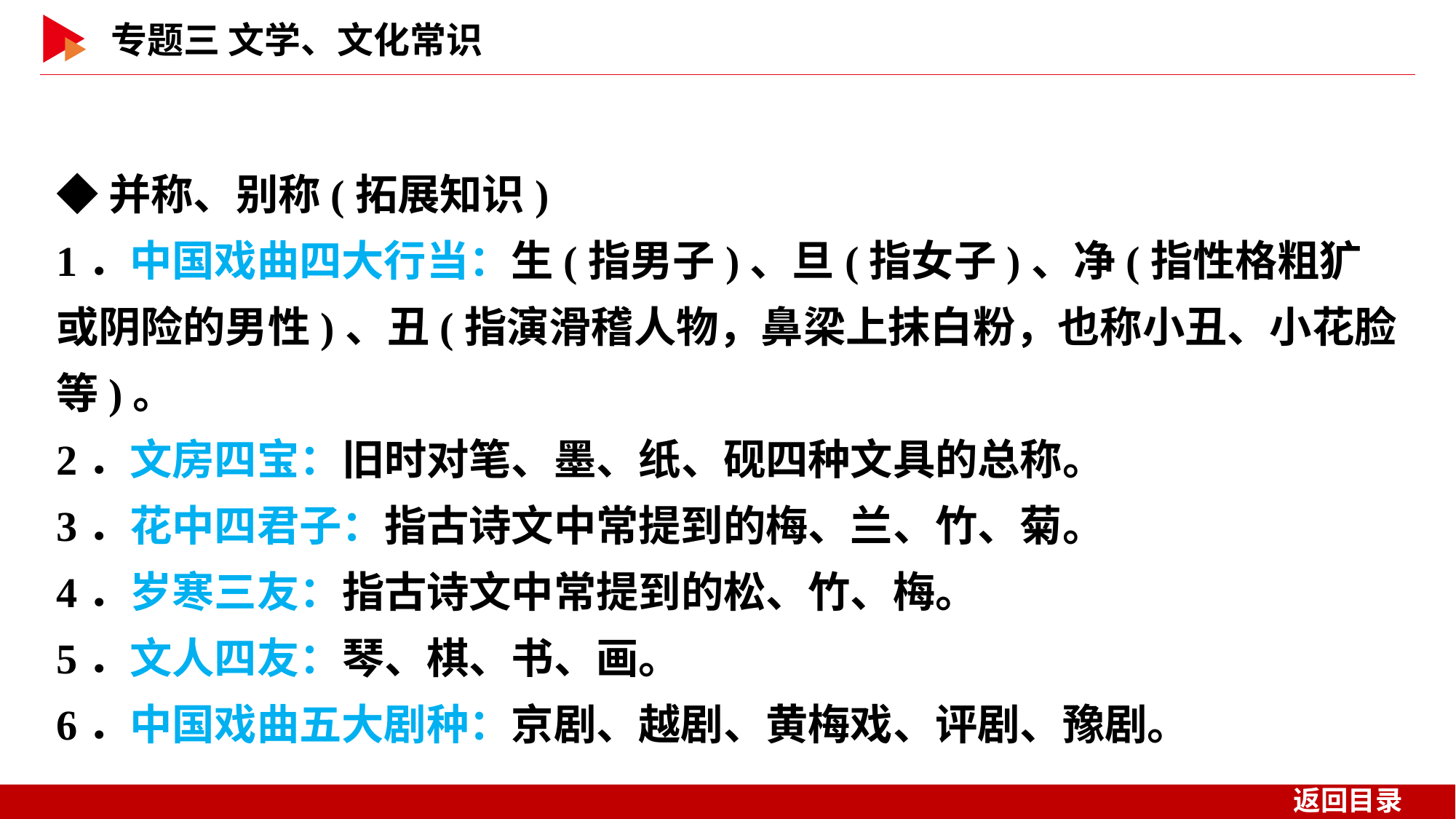

◆并称、别称(拓展知识)
1．中国戏曲四大行当：生(指男子)、旦(指女子)、净(指性格粗犷或阴险的男性)、丑(指演滑稽人物，鼻梁上抹白粉，也称小丑、小花脸等)。
2．文房四宝：旧时对笔、墨、纸、砚四种文具的总称。
3．花中四君子：指古诗文中常提到的梅、兰、竹、菊。
4．岁寒三友：指古诗文中常提到的松、竹、梅。
5．文人四友：琴、棋、书、画。
6．中国戏曲五大剧种：京剧、越剧、黄梅戏、评剧、豫剧。